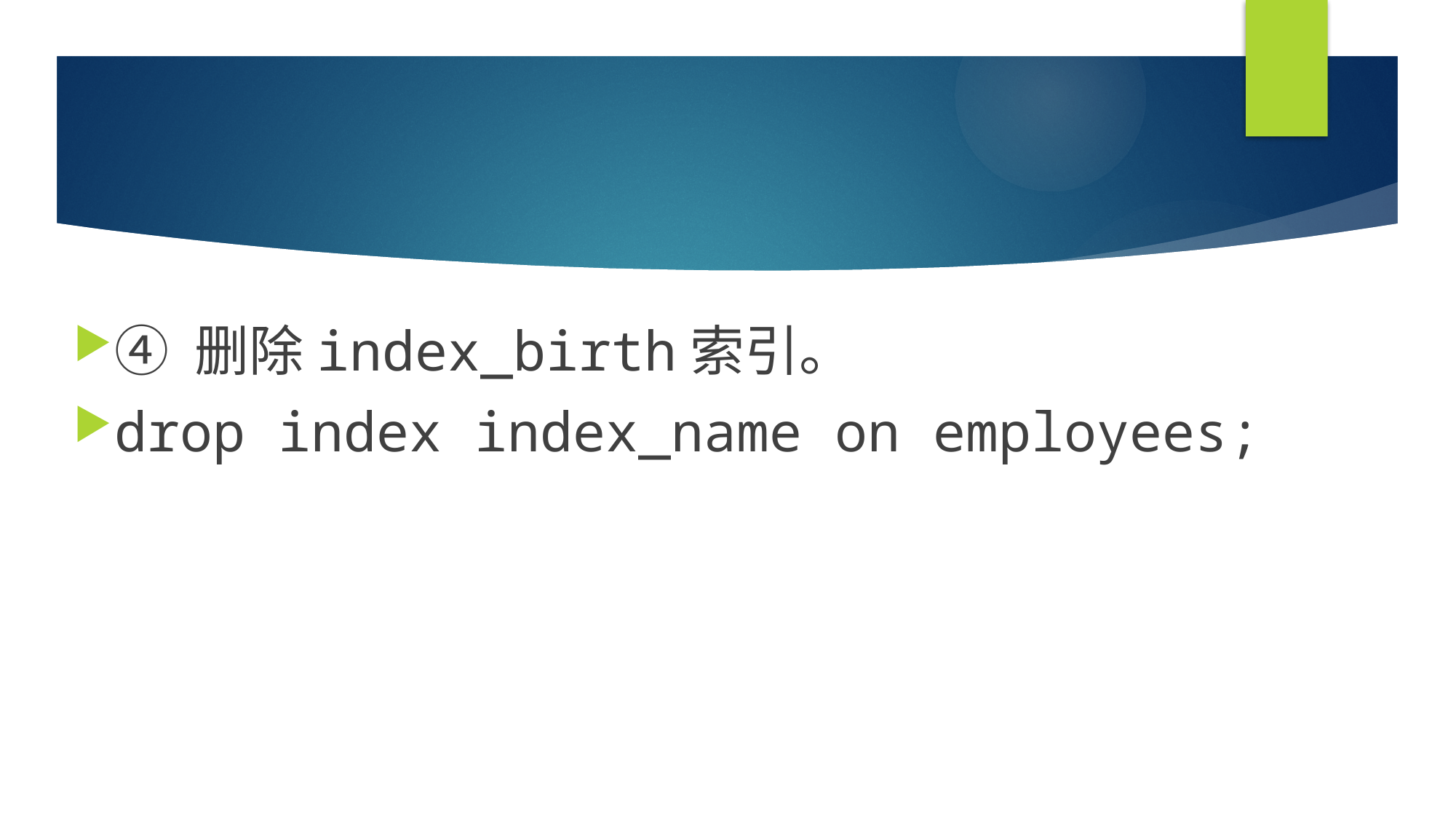

#
④ 删除index_birth索引。
drop index index_name on employees;